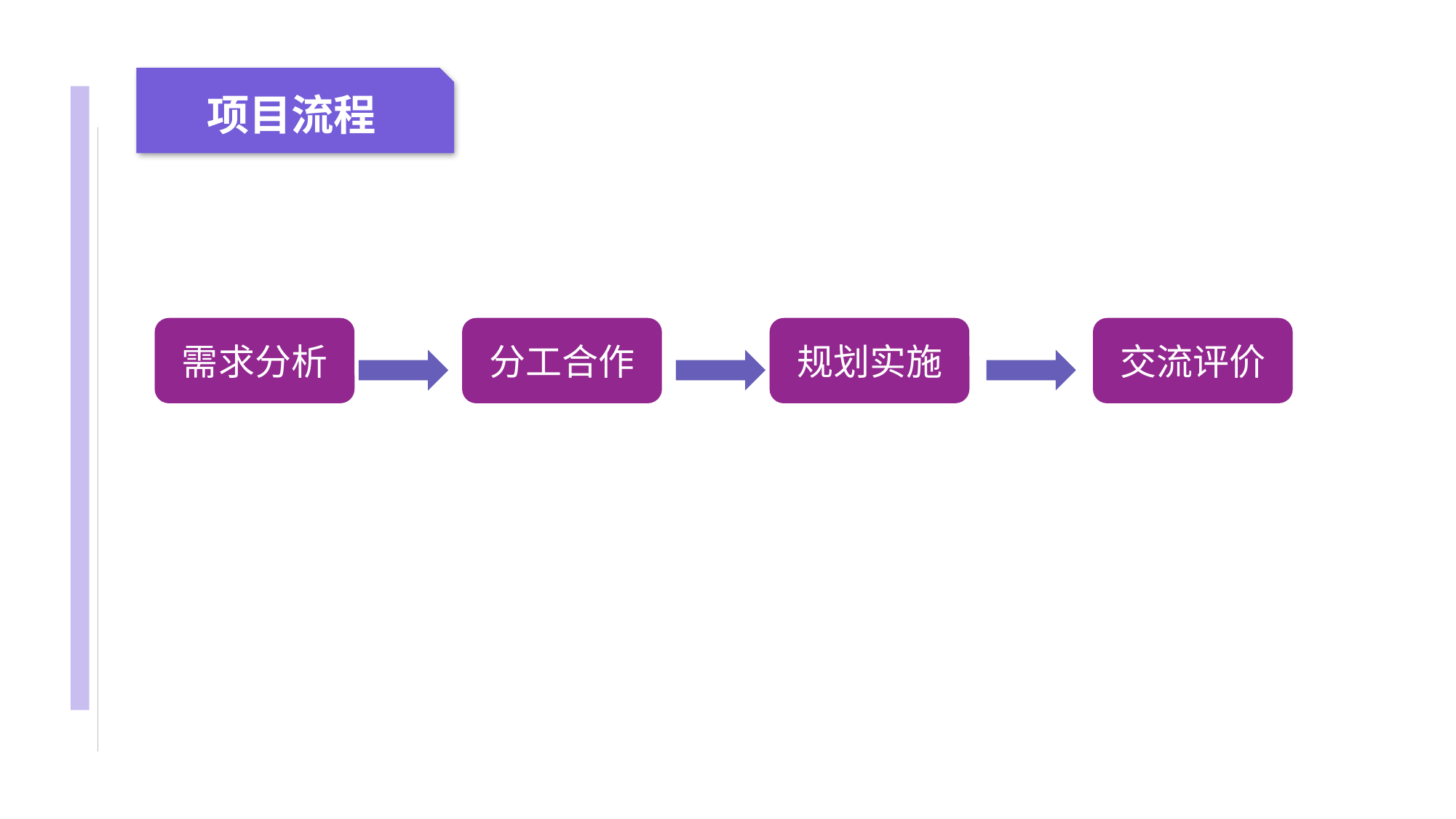

04 名词解释
01 准备过程
02 整体结构
03 重点说明
项目流程

需求分析
分工合作
规划实施
交流评价